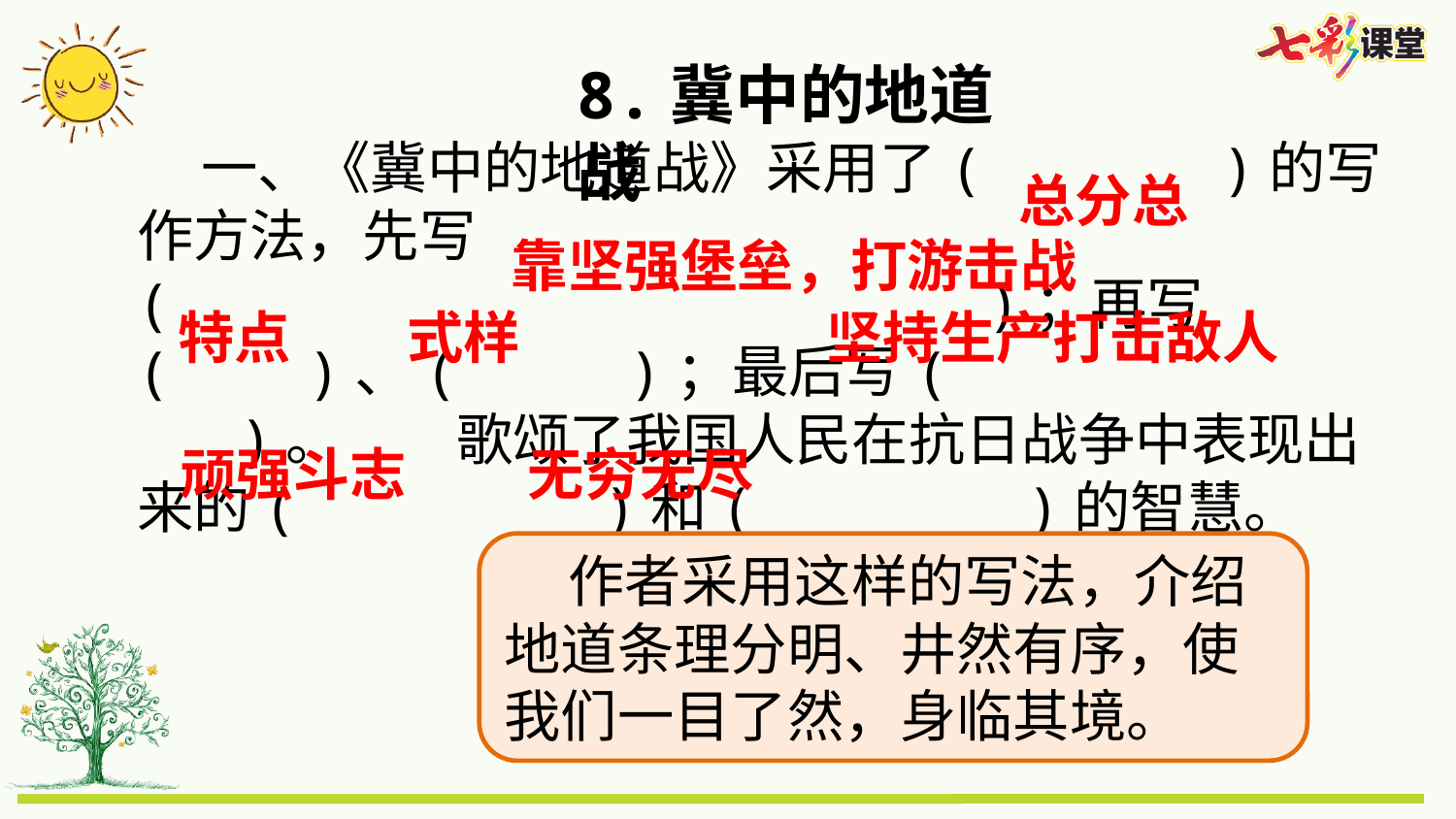

8.冀中的地道战
    一、《冀中的地道战》采用了(       )的写作方法，先写(                        )；再写(    )、(     )；最后写(                )。         歌颂了我国人民在抗日战争中表现出来的(         )和(        )的智慧。
总分总
靠坚强堡垒，打游击战
式样
坚持生产打击敌人
特点
顽强斗志
无穷无尽
    作者采用这样的写法，介绍地道条理分明、井然有序，使我们一目了然，身临其境。